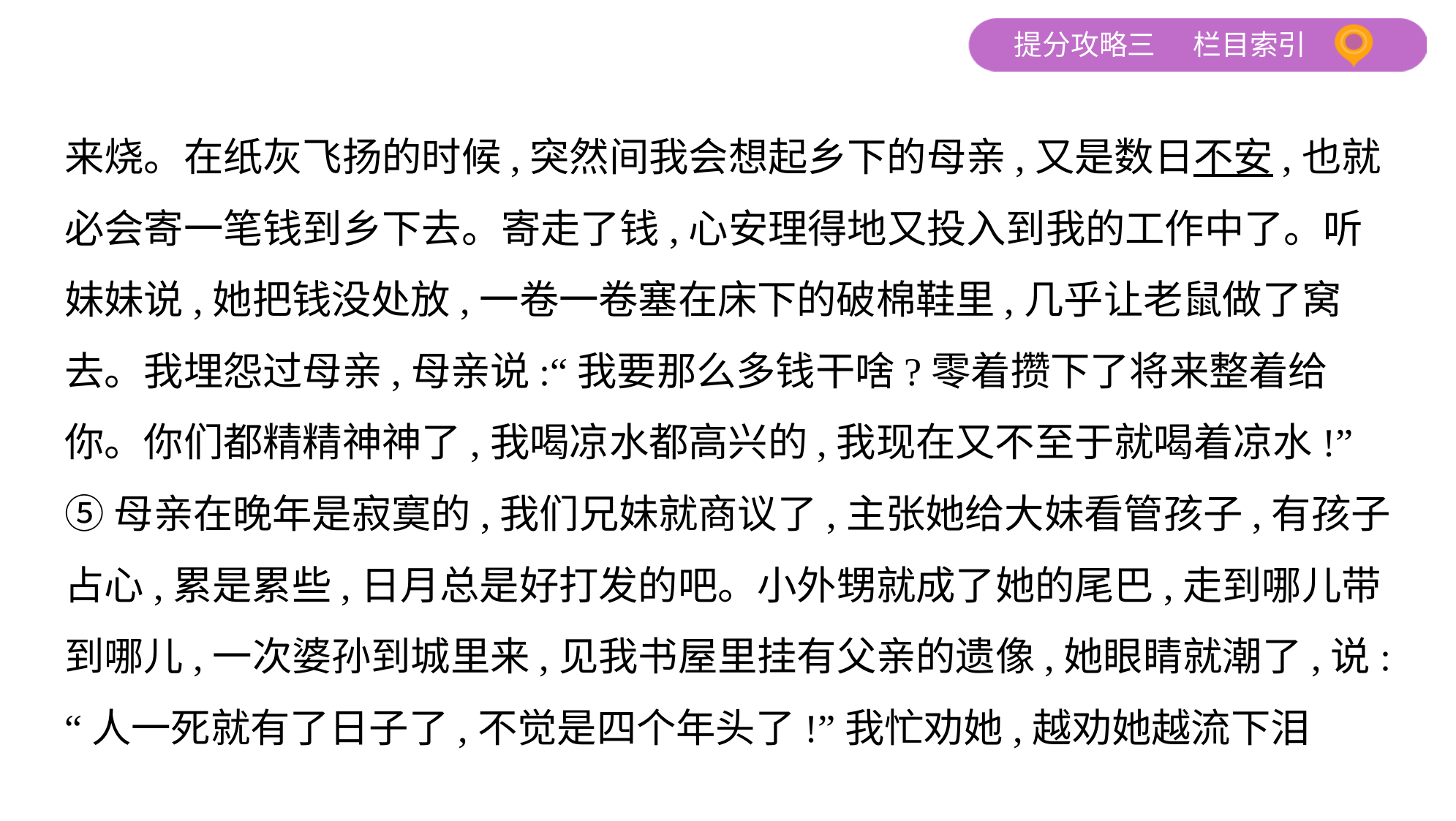

来烧。在纸灰飞扬的时候,突然间我会想起乡下的母亲,又是数日不安,也就
必会寄一笔钱到乡下去。寄走了钱,心安理得地又投入到我的工作中了。听
妹妹说,她把钱没处放,一卷一卷塞在床下的破棉鞋里,几乎让老鼠做了窝
去。我埋怨过母亲,母亲说:“我要那么多钱干啥?零着攒下了将来整着给
你。你们都精精神神了,我喝凉水都高兴的,我现在又不至于就喝着凉水!”
⑤母亲在晚年是寂寞的,我们兄妹就商议了,主张她给大妹看管孩子,有孩子
占心,累是累些,日月总是好打发的吧。小外甥就成了她的尾巴,走到哪儿带
到哪儿,一次婆孙到城里来,见我书屋里挂有父亲的遗像,她眼睛就潮了,说:
“人一死就有了日子了,不觉是四个年头了!”我忙劝她,越劝她越流下泪